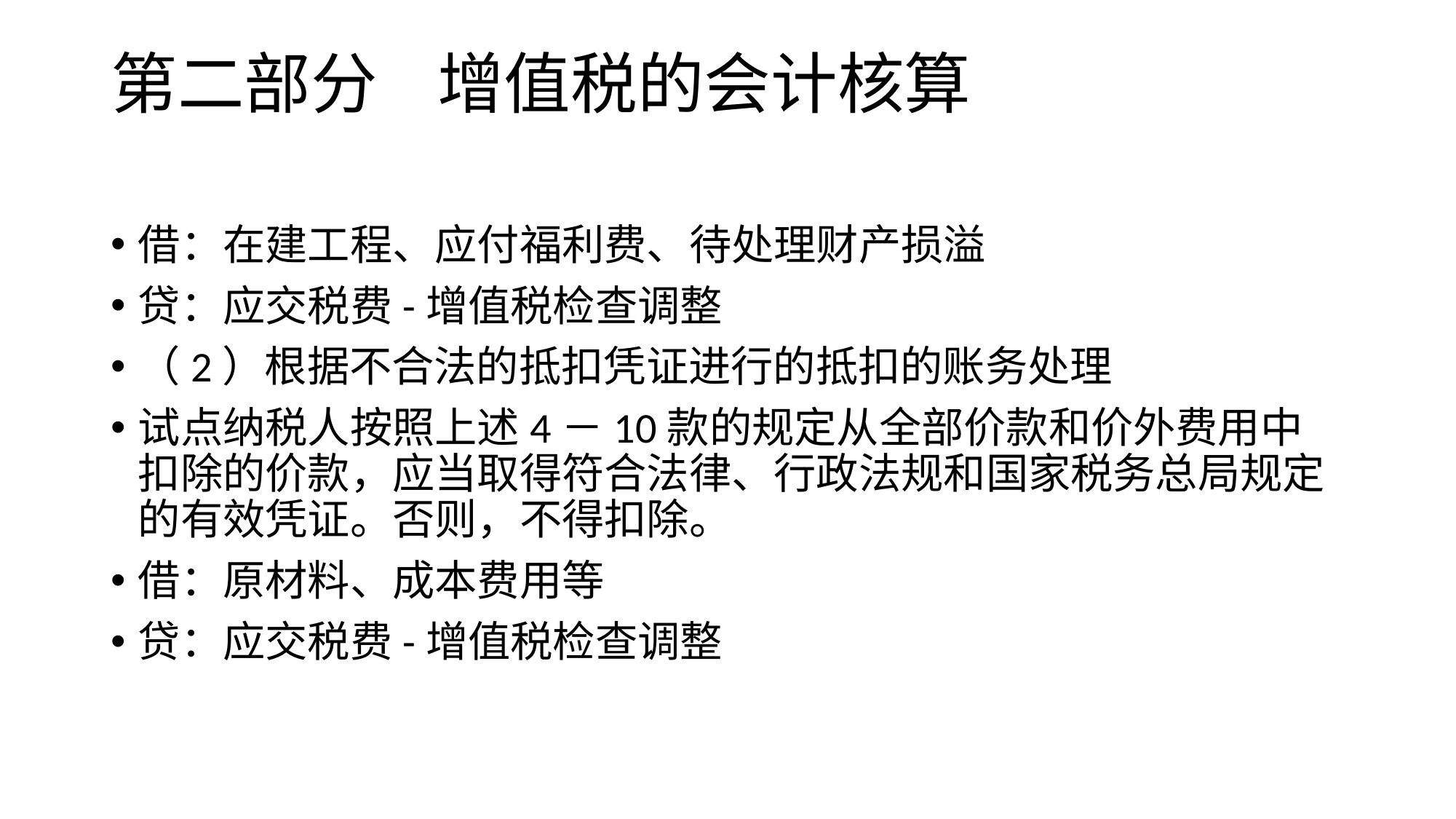

# 第二部分    增值税的会计核算

借：在建工程、应付福利费、待处理财产损溢
贷：应交税费-增值税检查调整
（2）根据不合法的抵扣凭证进行的抵扣的账务处理
试点纳税人按照上述4－10款的规定从全部价款和价外费用中扣除的价款，应当取得符合法律、行政法规和国家税务总局规定的有效凭证。否则，不得扣除。
借：原材料、成本费用等
贷：应交税费-增值税检查调整